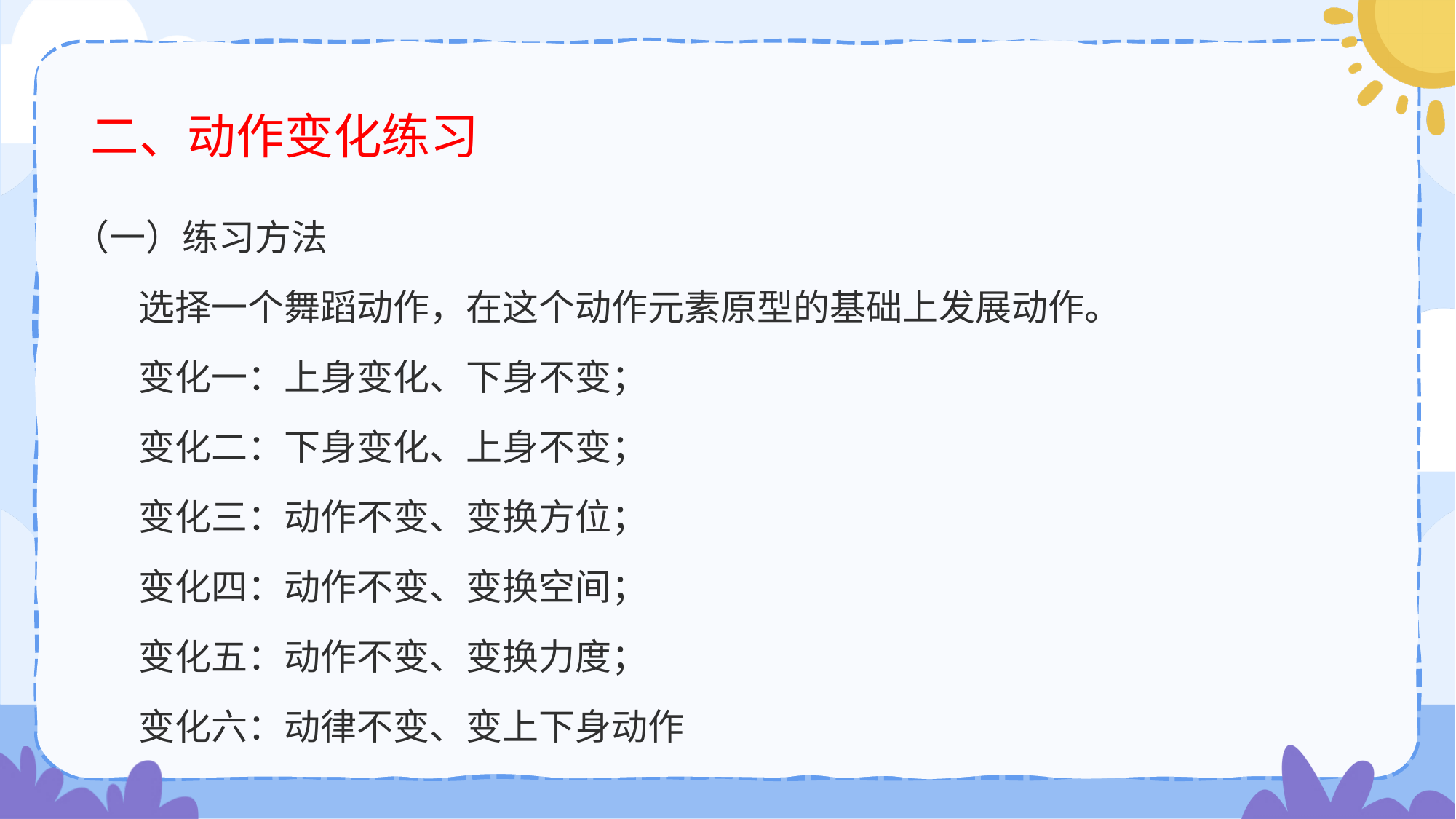

# 二、动作变化练习
（一）练习方法
        选择一个舞蹈动作，在这个动作元素原型的基础上发展动作。
        变化一：上身变化、下身不变；
        变化二：下身变化、上身不变；
        变化三：动作不变、变换方位；
        变化四：动作不变、变换空间；
        变化五：动作不变、变换力度；
        变化六：动律不变、变上下身动作